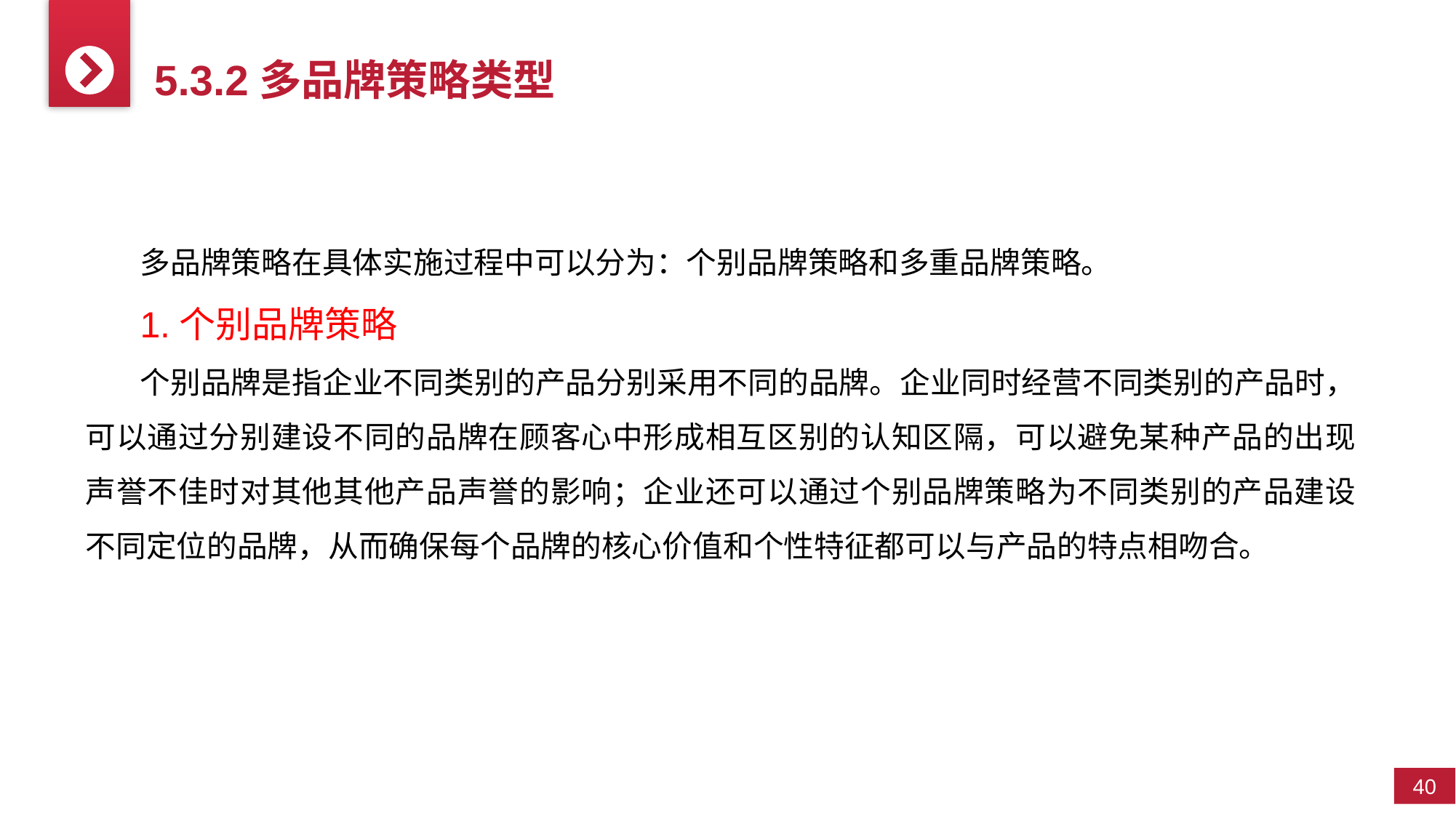

5.3.2多品牌策略类型
多品牌策略在具体实施过程中可以分为：个别品牌策略和多重品牌策略。
1.个别品牌策略
个别品牌是指企业不同类别的产品分别采用不同的品牌。企业同时经营不同类别的产品时，可以通过分别建设不同的品牌在顾客心中形成相互区别的认知区隔，可以避免某种产品的出现声誉不佳时对其他其他产品声誉的影响；企业还可以通过个别品牌策略为不同类别的产品建设不同定位的品牌，从而确保每个品牌的核心价值和个性特征都可以与产品的特点相吻合。